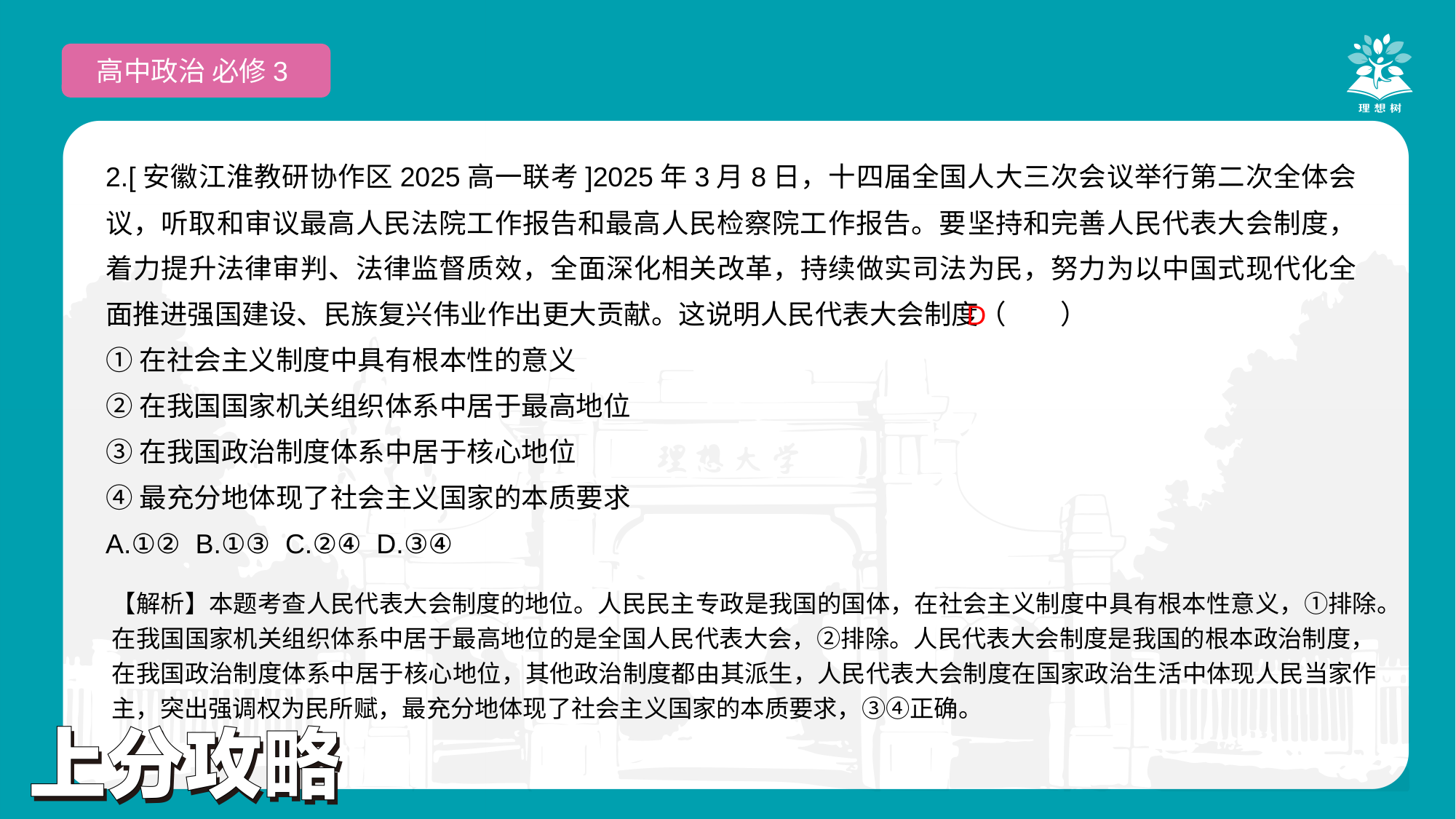

高中政治 必修3
2.[安徽江淮教研协作区2025高一联考]2025年3月8日，十四届全国人大三次会议举行第二次全体会议，听取和审议最高人民法院工作报告和最高人民检察院工作报告。要坚持和完善人民代表大会制度，着力提升法律审判、法律监督质效，全面深化相关改革，持续做实司法为民，努力为以中国式现代化全面推进强国建设、民族复兴伟业作出更大贡献。这说明人民代表大会制度（　　）
①在社会主义制度中具有根本性的意义
②在我国国家机关组织体系中居于最高地位
③在我国政治制度体系中居于核心地位
④最充分地体现了社会主义国家的本质要求
A.①②  B.①③  C.②④  D.③④
 D
【解析】本题考查人民代表大会制度的地位。人民民主专政是我国的国体，在社会主义制度中具有根本性意义，①排除。在我国国家机关组织体系中居于最高地位的是全国人民代表大会，②排除。人民代表大会制度是我国的根本政治制度，在我国政治制度体系中居于核心地位，其他政治制度都由其派生，人民代表大会制度在国家政治生活中体现人民当家作主，突出强调权为民所赋，最充分地体现了社会主义国家的本质要求，③④正确。